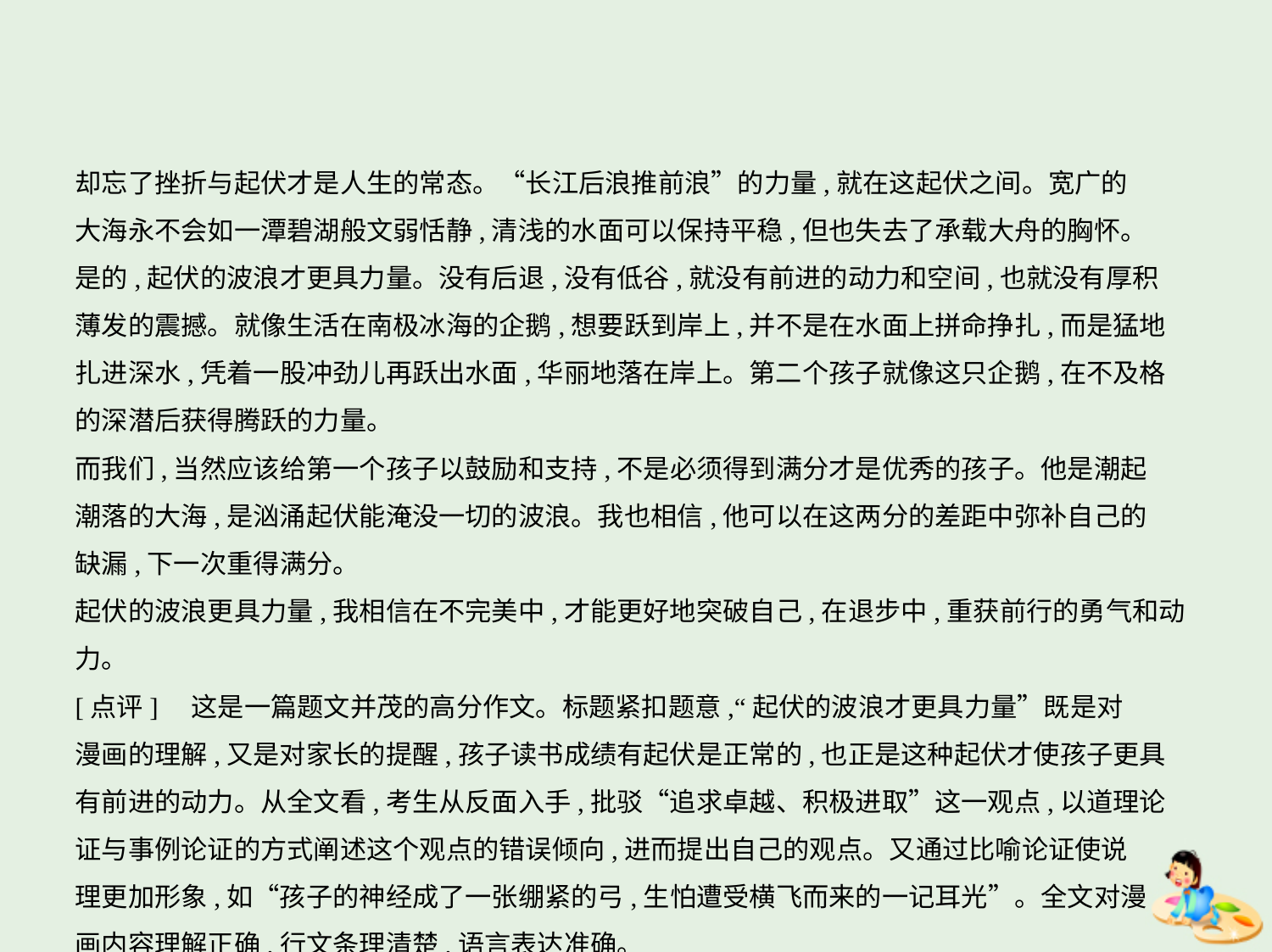

却忘了挫折与起伏才是人生的常态。“长江后浪推前浪”的力量,就在这起伏之间。宽广的
大海永不会如一潭碧湖般文弱恬静,清浅的水面可以保持平稳,但也失去了承载大舟的胸怀。
是的,起伏的波浪才更具力量。没有后退,没有低谷,就没有前进的动力和空间,也就没有厚积
薄发的震撼。就像生活在南极冰海的企鹅,想要跃到岸上,并不是在水面上拼命挣扎,而是猛地
扎进深水,凭着一股冲劲儿再跃出水面,华丽地落在岸上。第二个孩子就像这只企鹅,在不及格
的深潜后获得腾跃的力量。
而我们,当然应该给第一个孩子以鼓励和支持,不是必须得到满分才是优秀的孩子。他是潮起
潮落的大海,是汹涌起伏能淹没一切的波浪。我也相信,他可以在这两分的差距中弥补自己的
缺漏,下一次重得满分。
起伏的波浪更具力量,我相信在不完美中,才能更好地突破自己,在退步中,重获前行的勇气和动力。
[点评]　这是一篇题文并茂的高分作文。标题紧扣题意,“起伏的波浪才更具力量”既是对
漫画的理解,又是对家长的提醒,孩子读书成绩有起伏是正常的,也正是这种起伏才使孩子更具
有前进的动力。从全文看,考生从反面入手,批驳“追求卓越、积极进取”这一观点,以道理论
证与事例论证的方式阐述这个观点的错误倾向,进而提出自己的观点。又通过比喻论证使说
理更加形象,如“孩子的神经成了一张绷紧的弓,生怕遭受横飞而来的一记耳光”。全文对漫
画内容理解正确,行文条理清楚,语言表达准确。